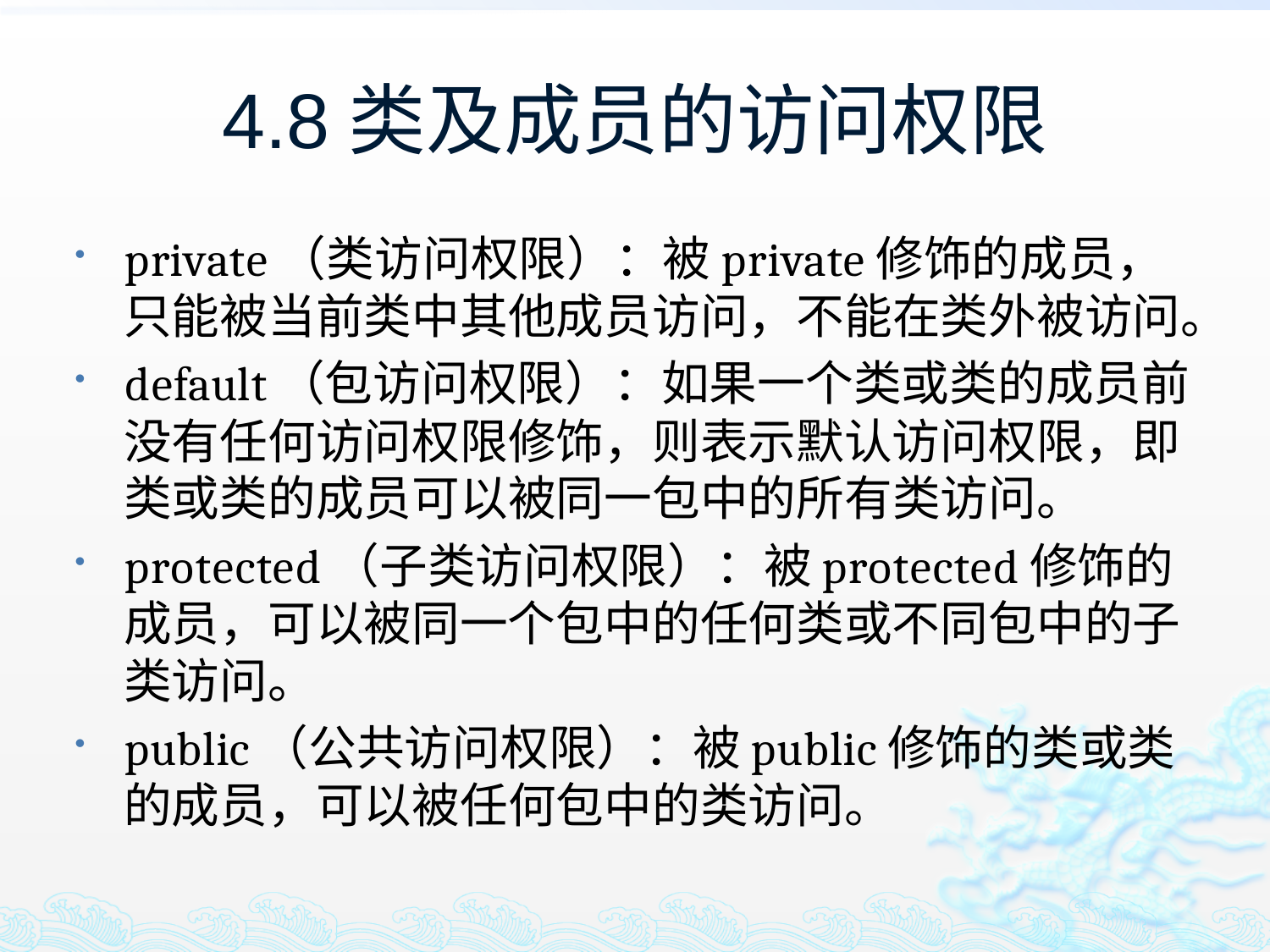

# 4.8类及成员的访问权限
private（类访问权限）：被private修饰的成员，只能被当前类中其他成员访问，不能在类外被访问。
default（包访问权限）：如果一个类或类的成员前没有任何访问权限修饰，则表示默认访问权限，即类或类的成员可以被同一包中的所有类访问。
protected（子类访问权限）：被protected修饰的成员，可以被同一个包中的任何类或不同包中的子类访问。
public（公共访问权限）：被public修饰的类或类的成员，可以被任何包中的类访问。